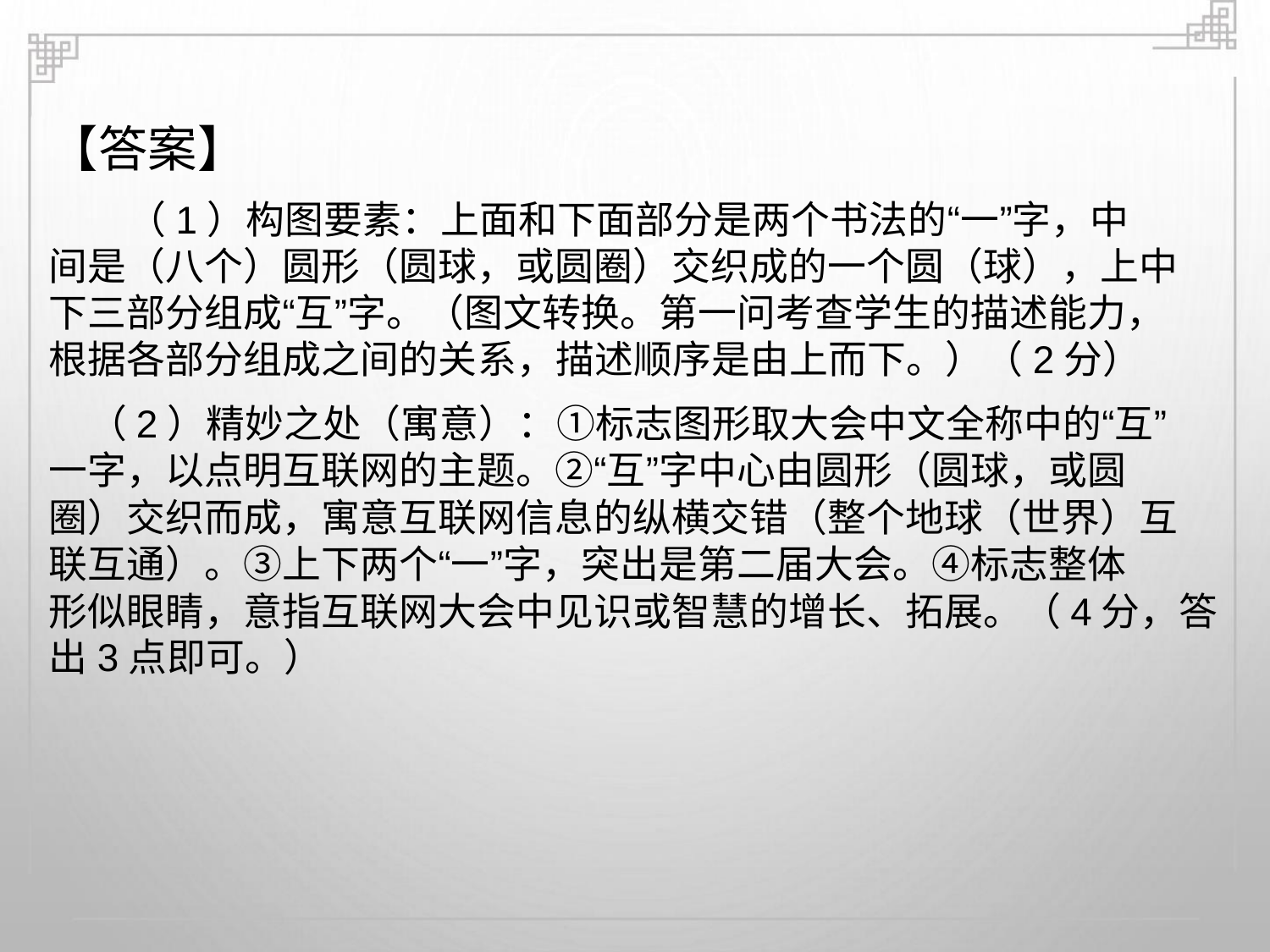

【答案】
（1）构图要素：上面和下面部分是两个书法的“一”字，中
间是（八个）圆形（圆球，或圆圈）交织成的一个圆（球），上中
下三部分组成“互”字。（图文转换。第一问考查学生的描述能力，
根据各部分组成之间的关系，描述顺序是由上而下。）（2分）
（2）精妙之处（寓意）：①标志图形取大会中文全称中的“互”
一字，以点明互联网的主题。②“互”字中心由圆形（圆球，或圆
圈）交织而成，寓意互联网信息的纵横交错（整个地球（世界）互
联互通）。③上下两个“一”字，突出是第二届大会。④标志整体
形似眼睛，意指互联网大会中见识或智慧的增长、拓展。（4分，答
出3点即可。）